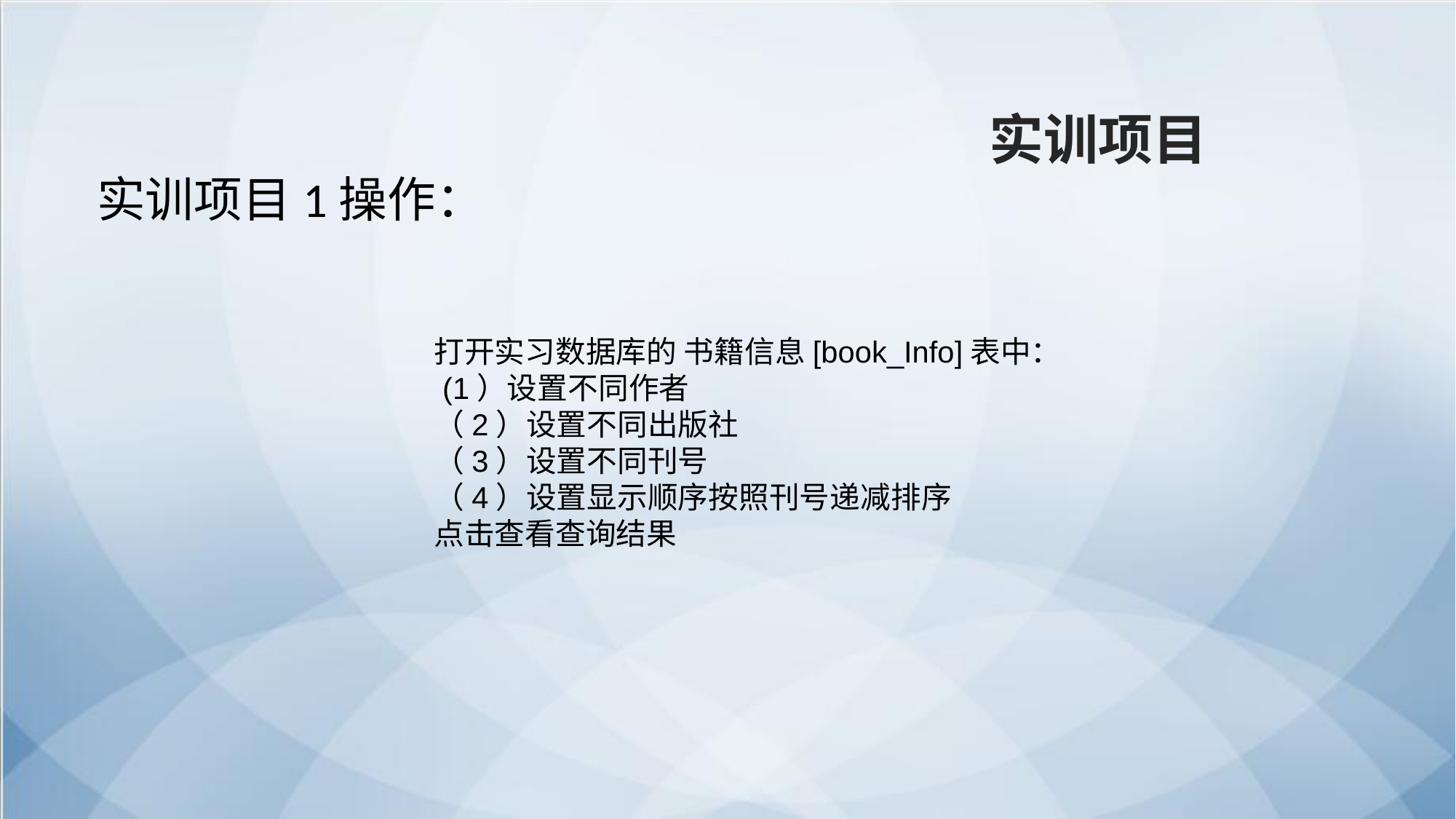

实训项目
实训项目1操作：
打开实习数据库的 书籍信息[book_Info]表中：
 (1）设置不同作者
（2）设置不同出版社
（3）设置不同刊号
（4）设置显示顺序按照刊号递减排序
点击查看查询结果